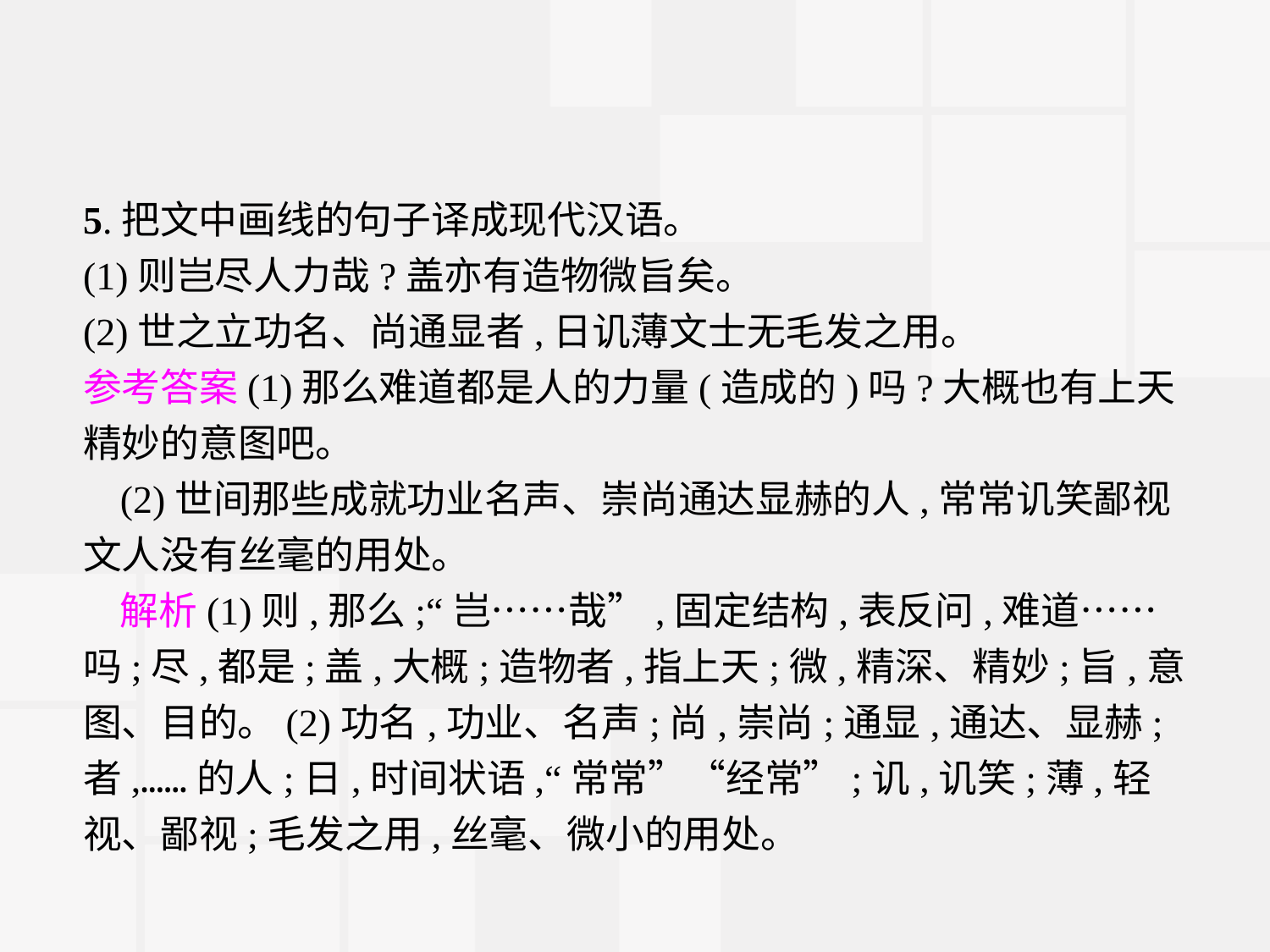

5.把文中画线的句子译成现代汉语。
(1)则岂尽人力哉?盖亦有造物微旨矣。
(2)世之立功名、尚通显者,日讥薄文士无毛发之用。
参考答案(1)那么难道都是人的力量(造成的)吗?大概也有上天精妙的意图吧。
(2)世间那些成就功业名声、崇尚通达显赫的人,常常讥笑鄙视文人没有丝毫的用处。
解析(1)则,那么;“岂……哉”,固定结构,表反问,难道……吗;尽,都是;盖,大概;造物者,指上天;微,精深、精妙;旨,意图、目的。(2)功名,功业、名声;尚,崇尚;通显,通达、显赫;者,……的人;日,时间状语,“常常”“经常”;讥,讥笑;薄,轻视、鄙视;毛发之用,丝毫、微小的用处。